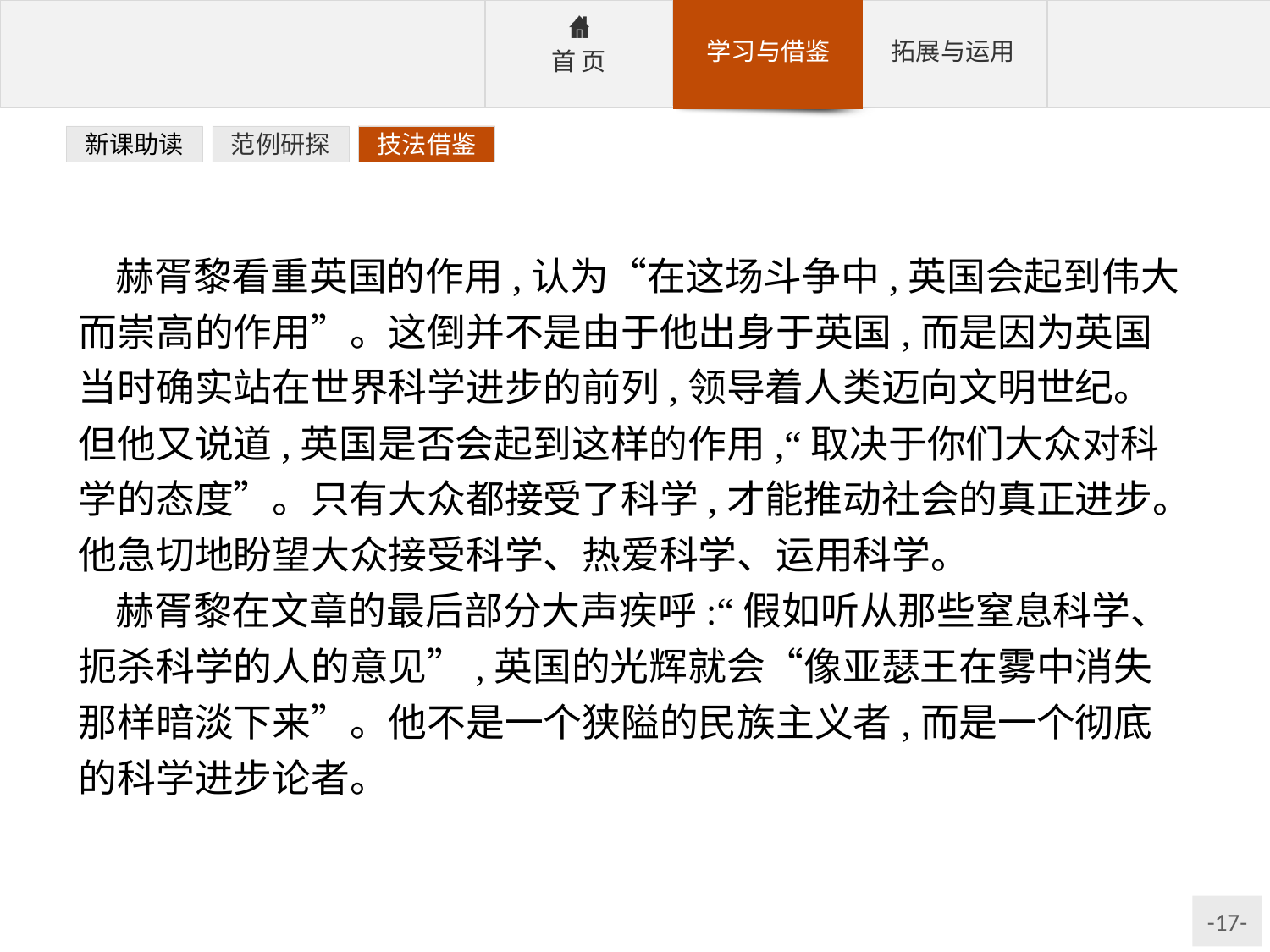

新课助读
范例研探
技法借鉴
赫胥黎看重英国的作用,认为“在这场斗争中,英国会起到伟大而崇高的作用”。这倒并不是由于他出身于英国,而是因为英国当时确实站在世界科学进步的前列,领导着人类迈向文明世纪。但他又说道,英国是否会起到这样的作用,“取决于你们大众对科学的态度”。只有大众都接受了科学,才能推动社会的真正进步。他急切地盼望大众接受科学、热爱科学、运用科学。
赫胥黎在文章的最后部分大声疾呼:“假如听从那些窒息科学、扼杀科学的人的意见”,英国的光辉就会“像亚瑟王在雾中消失那样暗淡下来”。他不是一个狭隘的民族主义者,而是一个彻底的科学进步论者。